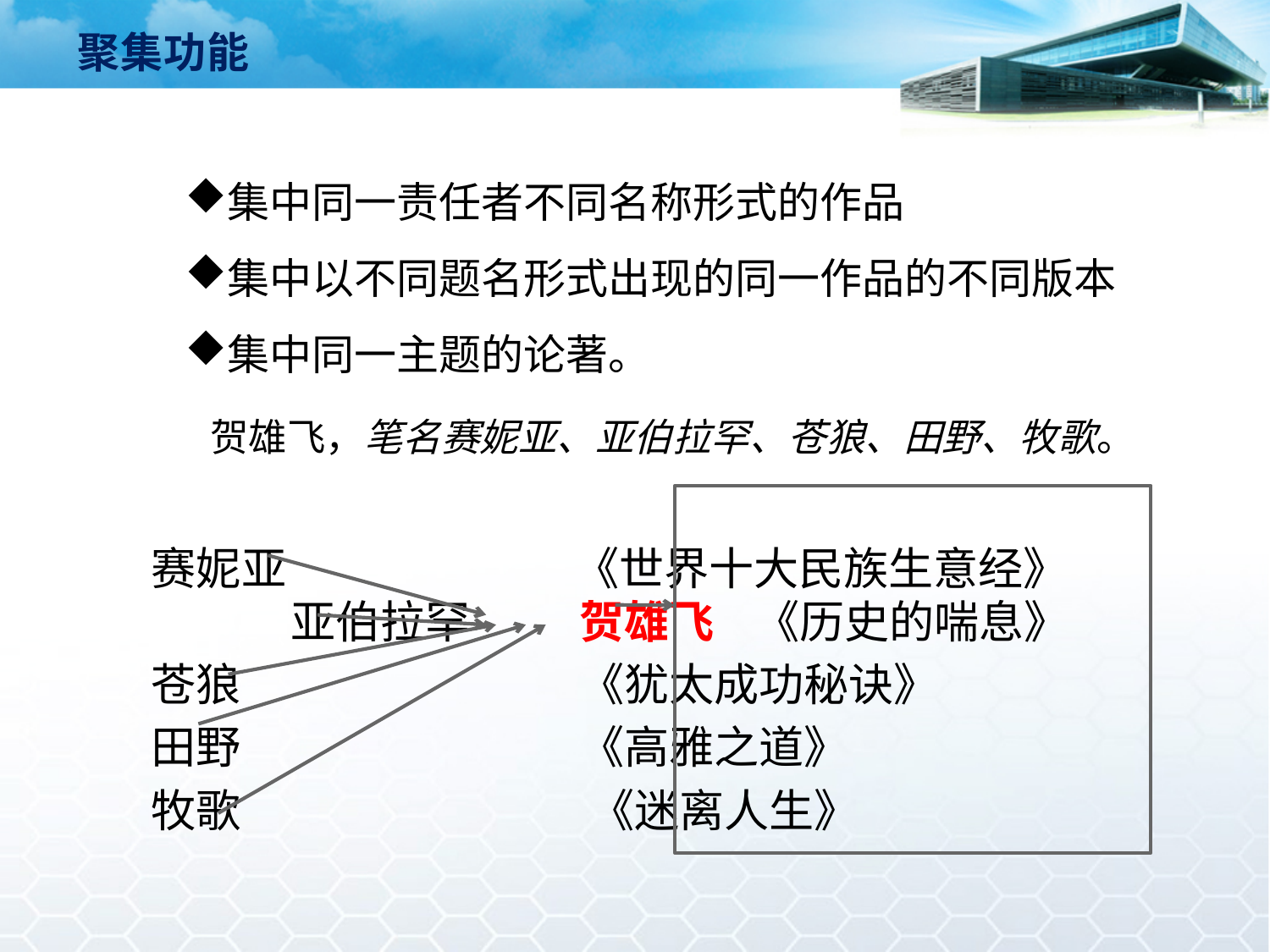

聚集功能
集中同一责任者不同名称形式的作品
集中以不同题名形式出现的同一作品的不同版本
集中同一主题的论著。
贺雄飞，笔名赛妮亚、亚伯拉罕、苍狼、田野、牧歌。

赛妮亚                             《世界十大民族生意经》                           亚伯拉罕           贺雄飞    《历史的喘息》
苍狼                                  《犹太成功秘诀》
田野                                  《高雅之道》
牧歌                                   《迷离人生》